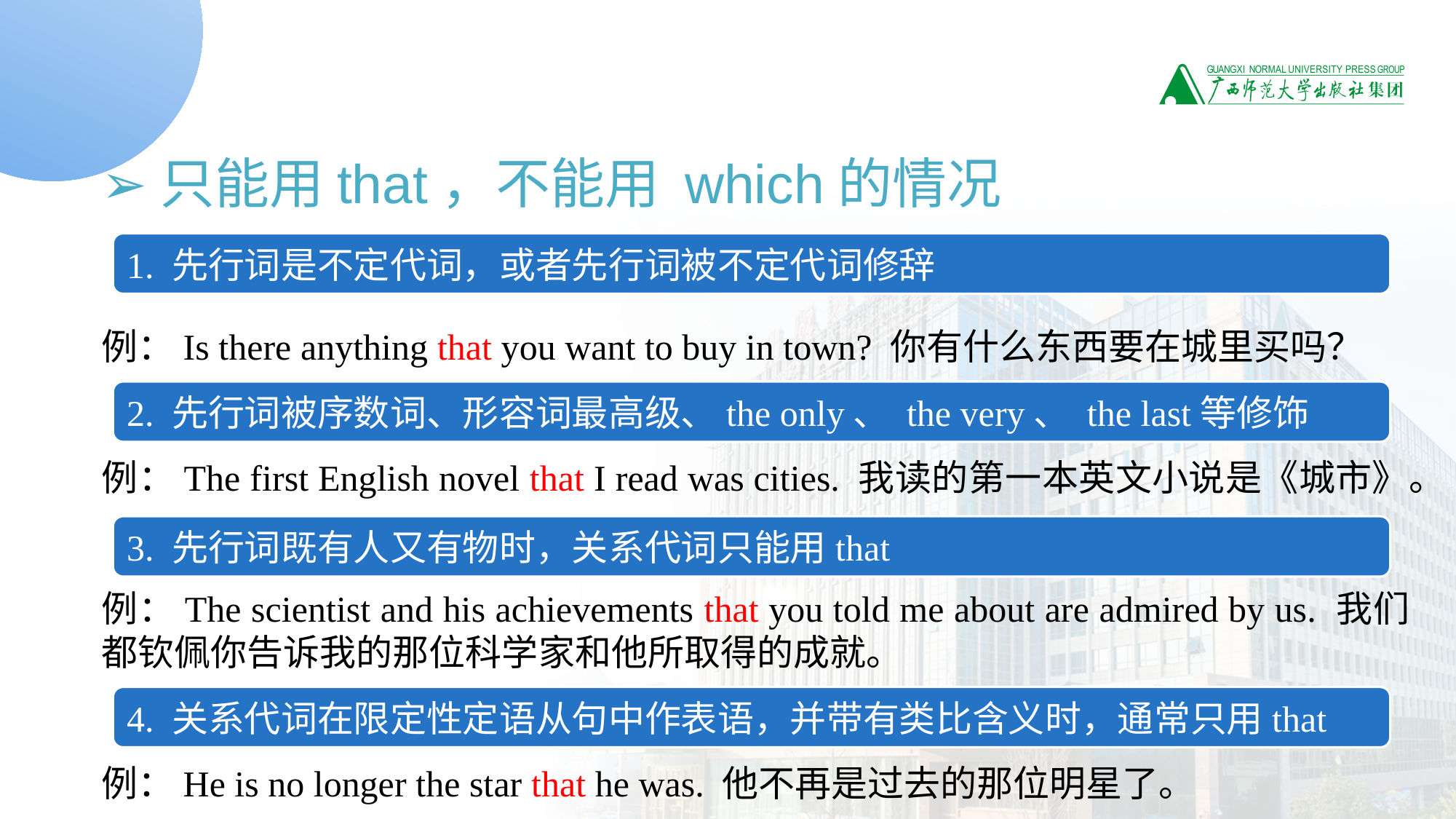

➢只能用that，不能用 which的情况

例：Is there anything that you want to buy in town? 你有什么东西要在城里买吗？

例：The first English novel that I read was cities. 我读的第一本英文小说是《城市》。

例：The scientist and his achievements that you told me about are admired by us. 我们都钦佩你告诉我的那位科学家和他所取得的成就。

例：He is no longer the star that he was. 他不再是过去的那位明星了。
1. 先行词是不定代词，或者先行词被不定代词修辞
2. 先行词被序数词、形容词最高级、the only、 the very、 the last等修饰
3. 先行词既有人又有物时，关系代词只能用that
4. 关系代词在限定性定语从句中作表语，并带有类比含义时，通常只用that